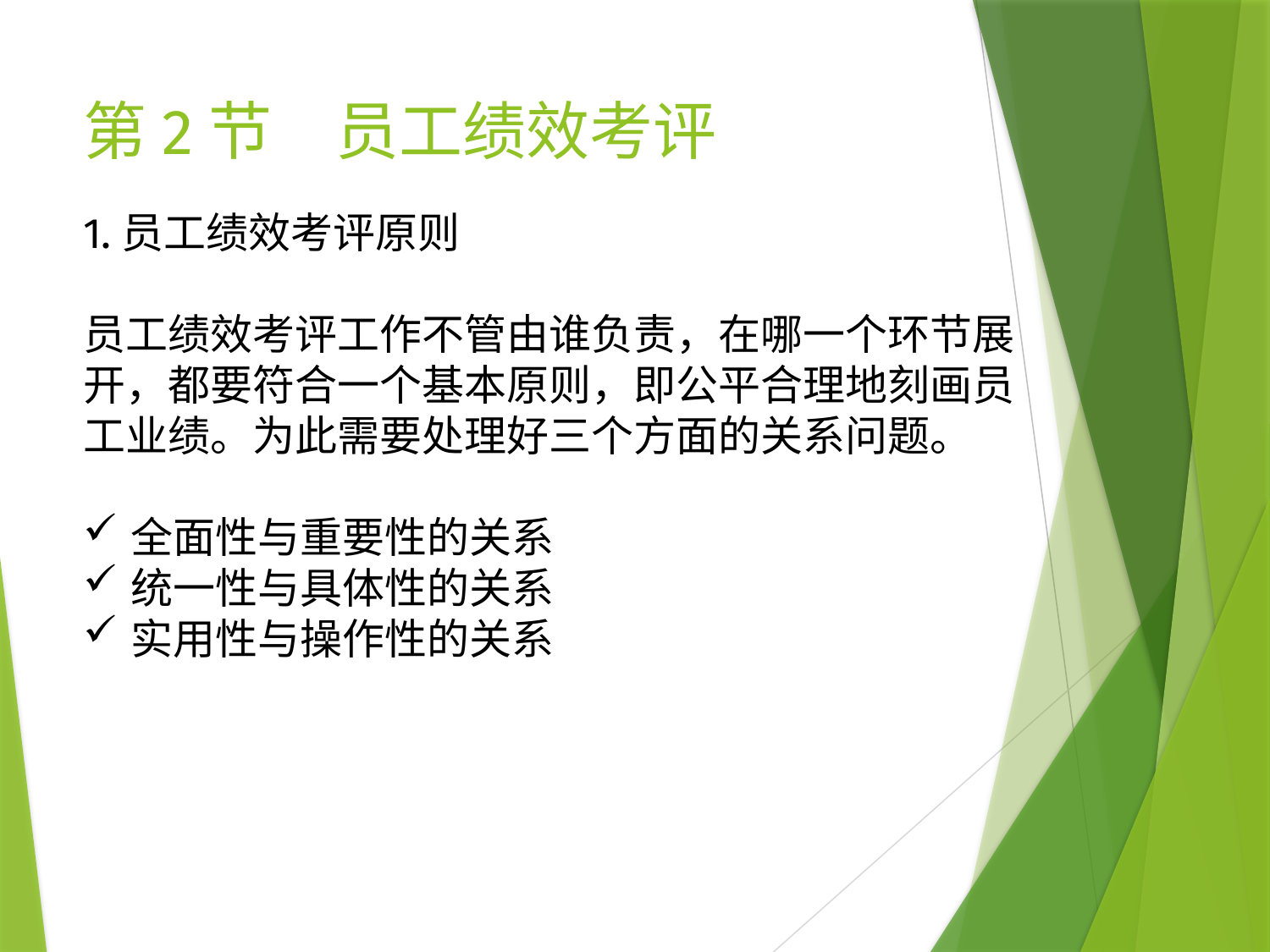

# 第2节　员工绩效考评
1.员工绩效考评原则

员工绩效考评工作不管由谁负责，在哪一个环节展开，都要符合一个基本原则，即公平合理地刻画员工业绩。为此需要处理好三个方面的关系问题。

全面性与重要性的关系
统一性与具体性的关系
实用性与操作性的关系